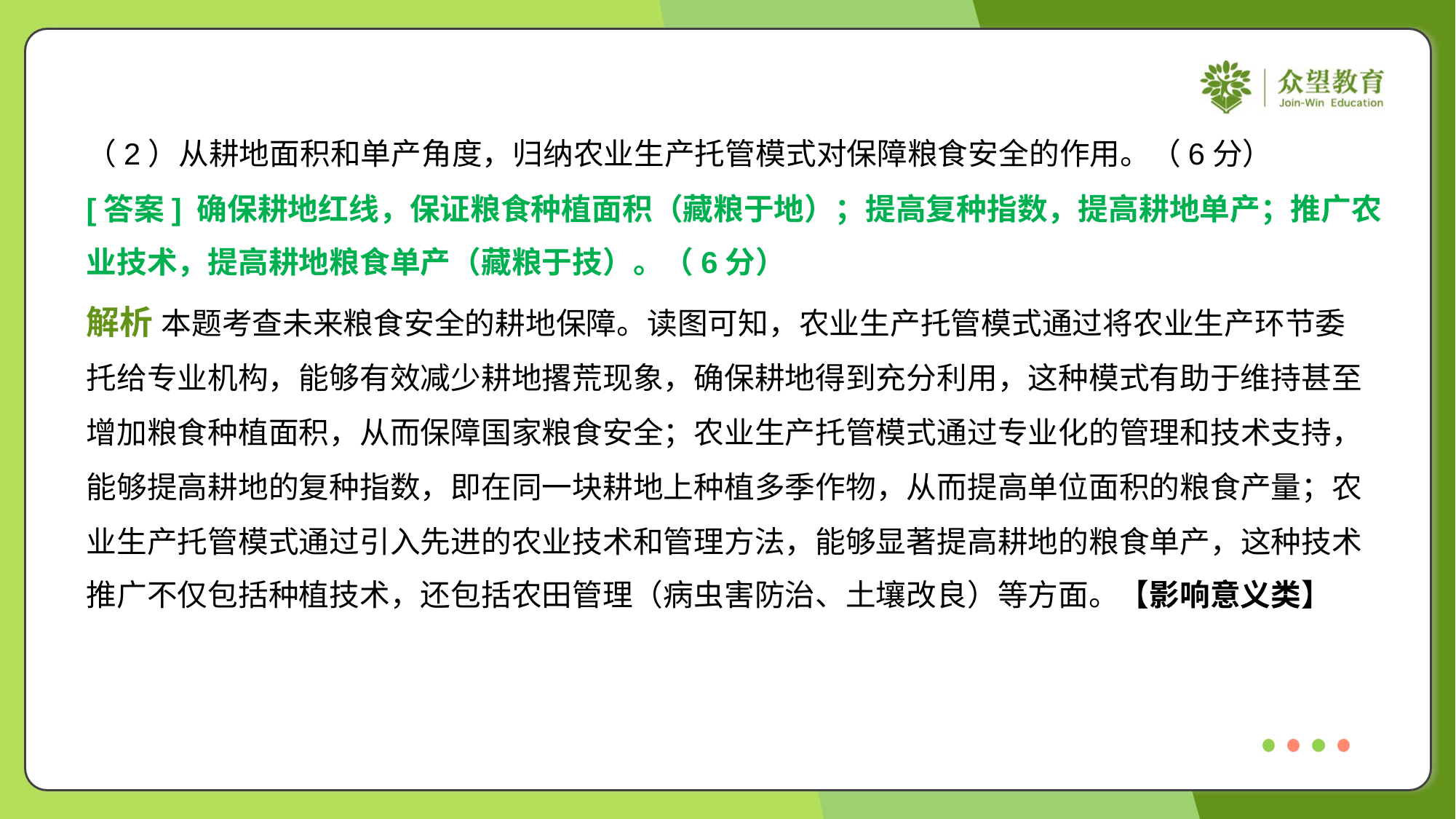

（2）从耕地面积和单产角度，归纳农业生产托管模式对保障粮食安全的作用。（6分）
[答案] 确保耕地红线，保证粮食种植面积（藏粮于地）；提高复种指数，提高耕地单产；推广农
业技术，提高耕地粮食单产（藏粮于技）。（6分）
解析 本题考查未来粮食安全的耕地保障。读图可知，农业生产托管模式通过将农业生产环节委
托给专业机构，能够有效减少耕地撂荒现象，确保耕地得到充分利用，这种模式有助于维持甚至
增加粮食种植面积，从而保障国家粮食安全；农业生产托管模式通过专业化的管理和技术支持，
能够提高耕地的复种指数，即在同一块耕地上种植多季作物，从而提高单位面积的粮食产量；农
业生产托管模式通过引入先进的农业技术和管理方法，能够显著提高耕地的粮食单产，这种技术
推广不仅包括种植技术，还包括农田管理（病虫害防治、土壤改良）等方面。【影响意义类】